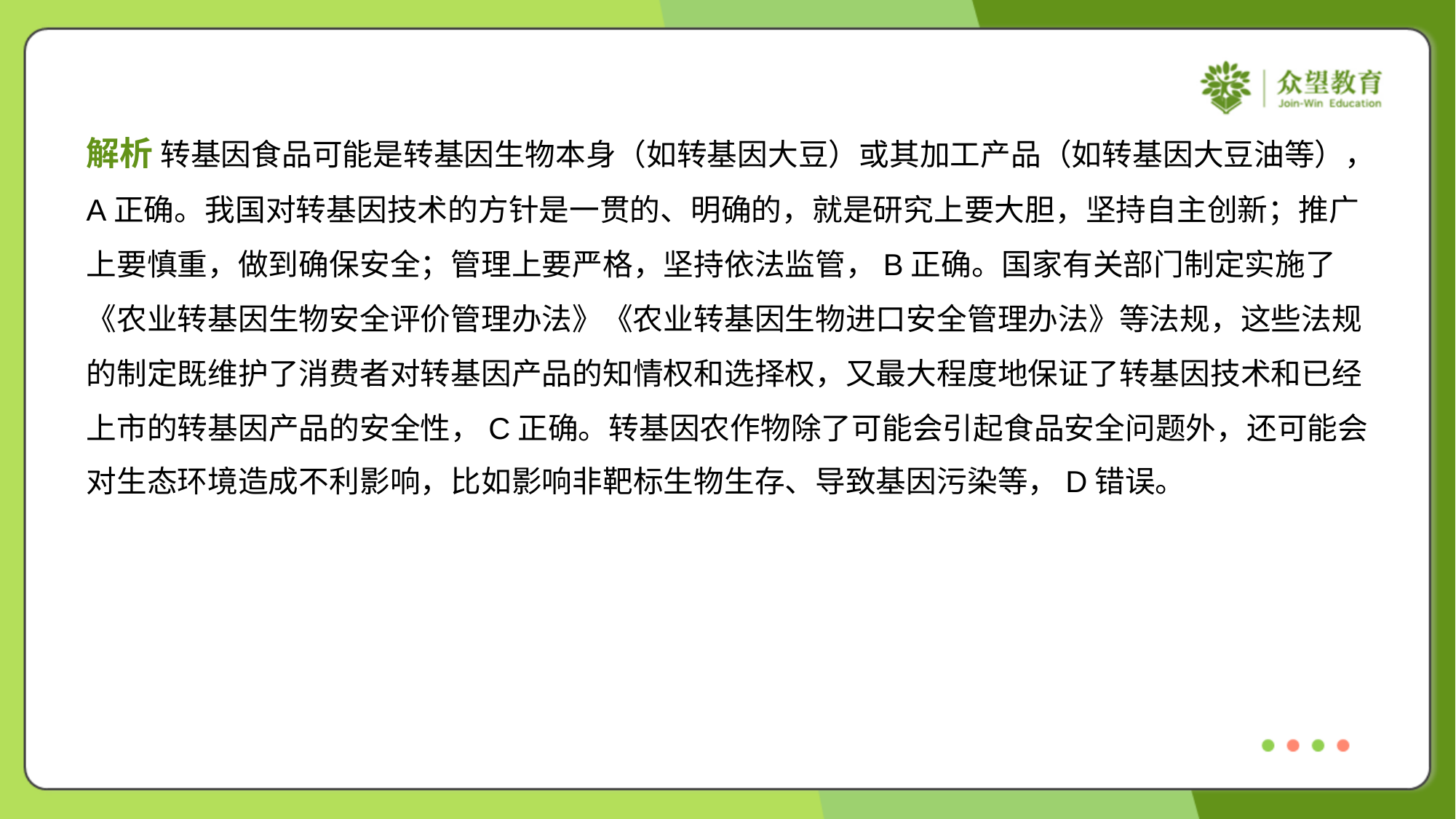

解析 转基因食品可能是转基因生物本身（如转基因大豆）或其加工产品（如转基因大豆油等），
A正确。我国对转基因技术的方针是一贯的、明确的，就是研究上要大胆，坚持自主创新；推广
上要慎重，做到确保安全；管理上要严格，坚持依法监管，B正确。国家有关部门制定实施了
《农业转基因生物安全评价管理办法》《农业转基因生物进口安全管理办法》等法规，这些法规
的制定既维护了消费者对转基因产品的知情权和选择权，又最大程度地保证了转基因技术和已经
上市的转基因产品的安全性，C正确。转基因农作物除了可能会引起食品安全问题外，还可能会
对生态环境造成不利影响，比如影响非靶标生物生存、导致基因污染等，D错误。